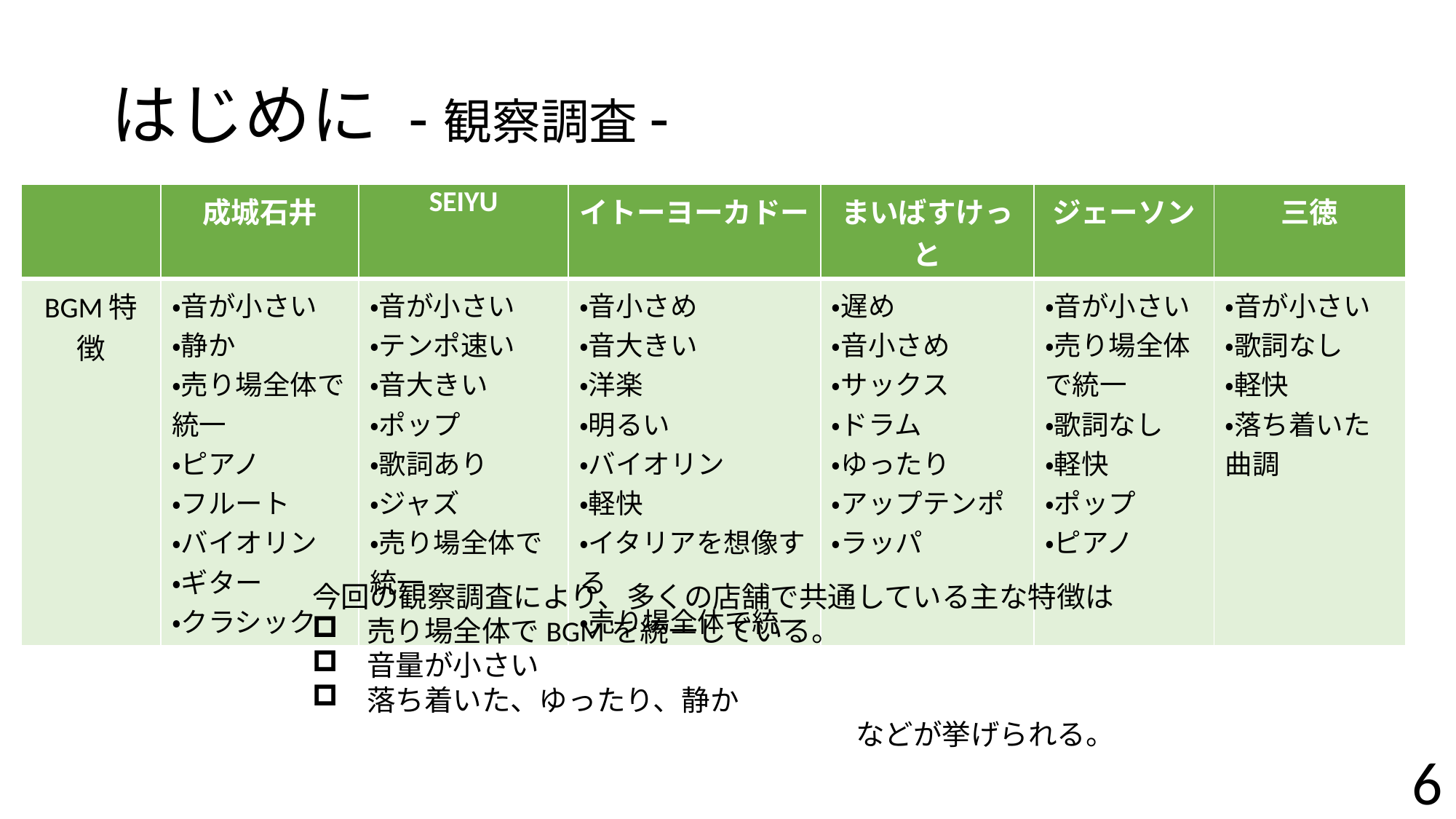

# はじめに -観察調査-
|  | 成城石井 | SEIYU | イトーヨーカドー | まいばすけっと | ジェーソン | 三徳 |
| --- | --- | --- | --- | --- | --- | --- |
| BGM特徴 | ・音が小さい ・静か ・売り場全体で統一 ・ピアノ ・フルート ・バイオリン ・ギター ・クラシック | ・音が小さい ・テンポ速い ・音大きい ・ポップ ・歌詞あり ・ジャズ ・売り場全体で統一 | ・音小さめ ・音大きい ・洋楽 ・明るい ・バイオリン ・軽快 ・イタリアを想像する ・売り場全体で統一 | ・遅め ・音小さめ ・サックス ・ドラム ・ゆったり ・アップテンポ ・ラッパ | ・音が小さい ・売り場全体で統一 ・歌詞なし ・軽快 ・ポップ ・ピアノ | ・音が小さい ・歌詞なし ・軽快 ・落ち着いた曲調 |
今回の観察調査により、多くの店舗で共通している主な特徴は
売り場全体でBGMを統一している。
音量が小さい
落ち着いた、ゆったり、静か
などが挙げられる。
6